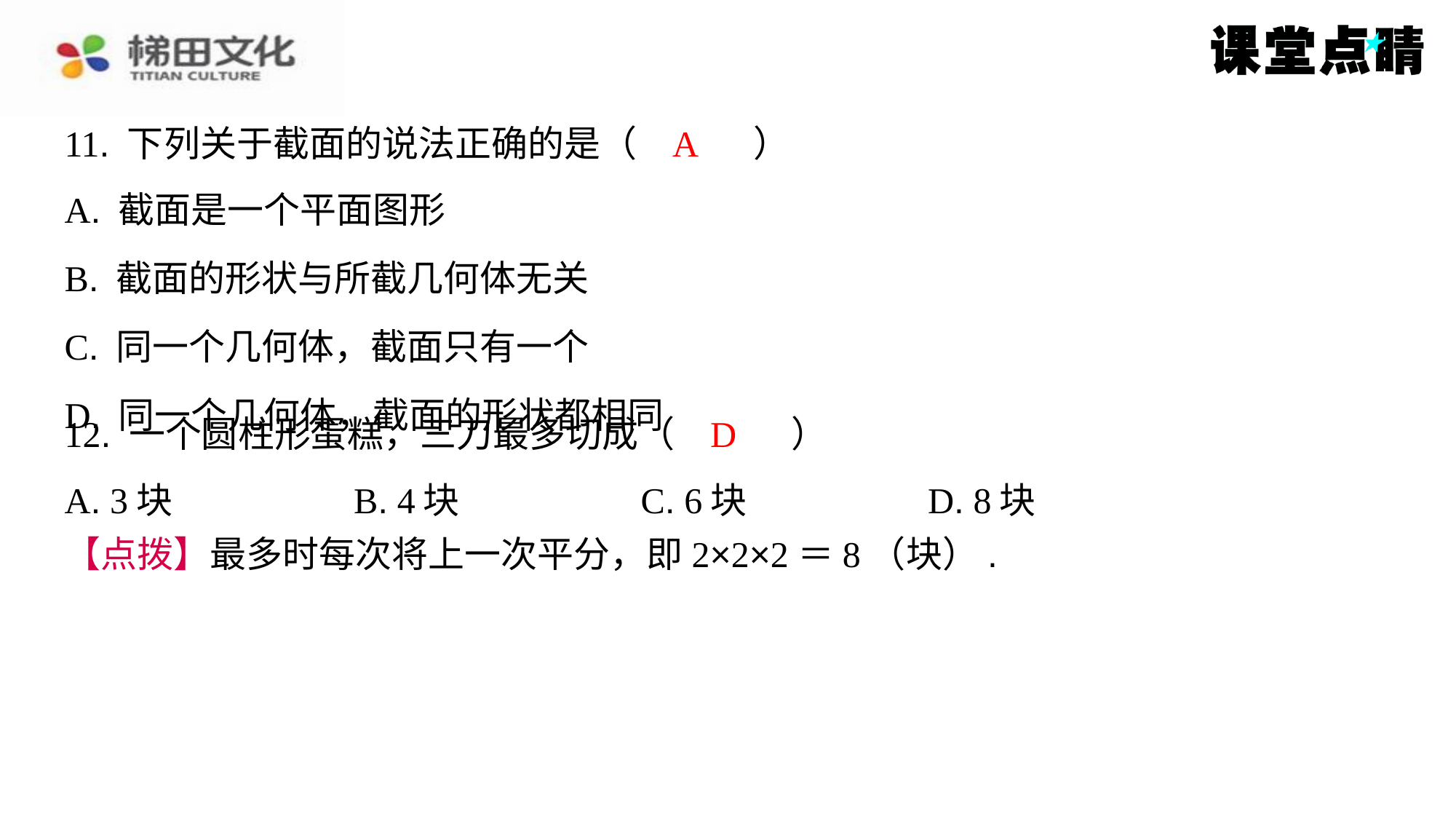

A
11. 下列关于截面的说法正确的是（　A　）
| A. 截面是一个平面图形 |
| --- |
| B. 截面的形状与所截几何体无关 |
| C. 同一个几何体，截面只有一个 |
| D. 同一个几何体，截面的形状都相同 |
D
12. 一个圆柱形蛋糕，三刀最多切成（　D　）
| A. 3块 | B. 4块 | C. 6块 | D. 8块 |
| --- | --- | --- | --- |
【点拨】最多时每次将上一次平分，即2×2×2＝8（块）.